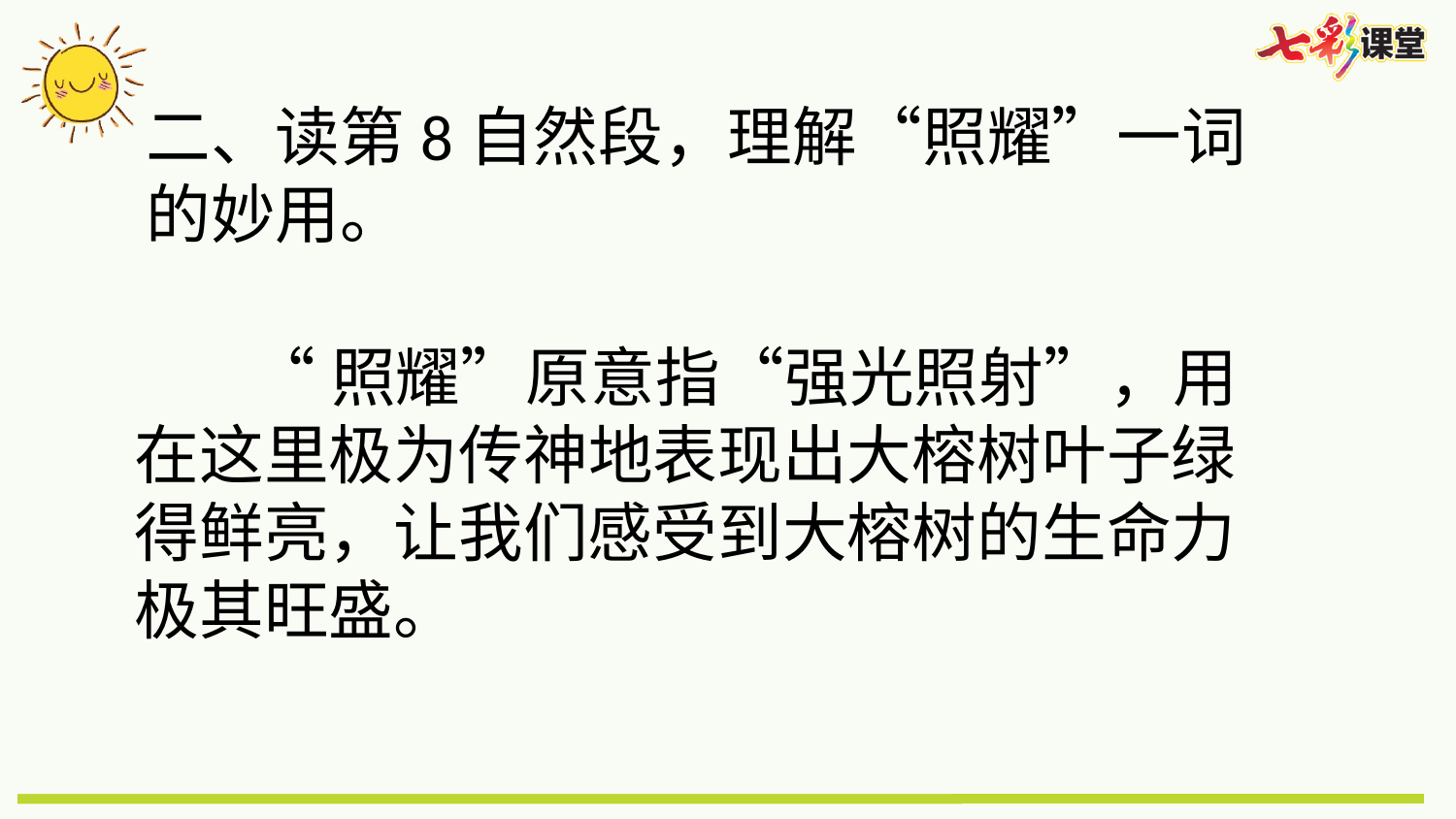

二、读第8自然段，理解“照耀”一词的妙用。
        “照耀”原意指“强光照射”，用在这里极为传神地表现出大榕树叶子绿得鲜亮，让我们感受到大榕树的生命力极其旺盛。